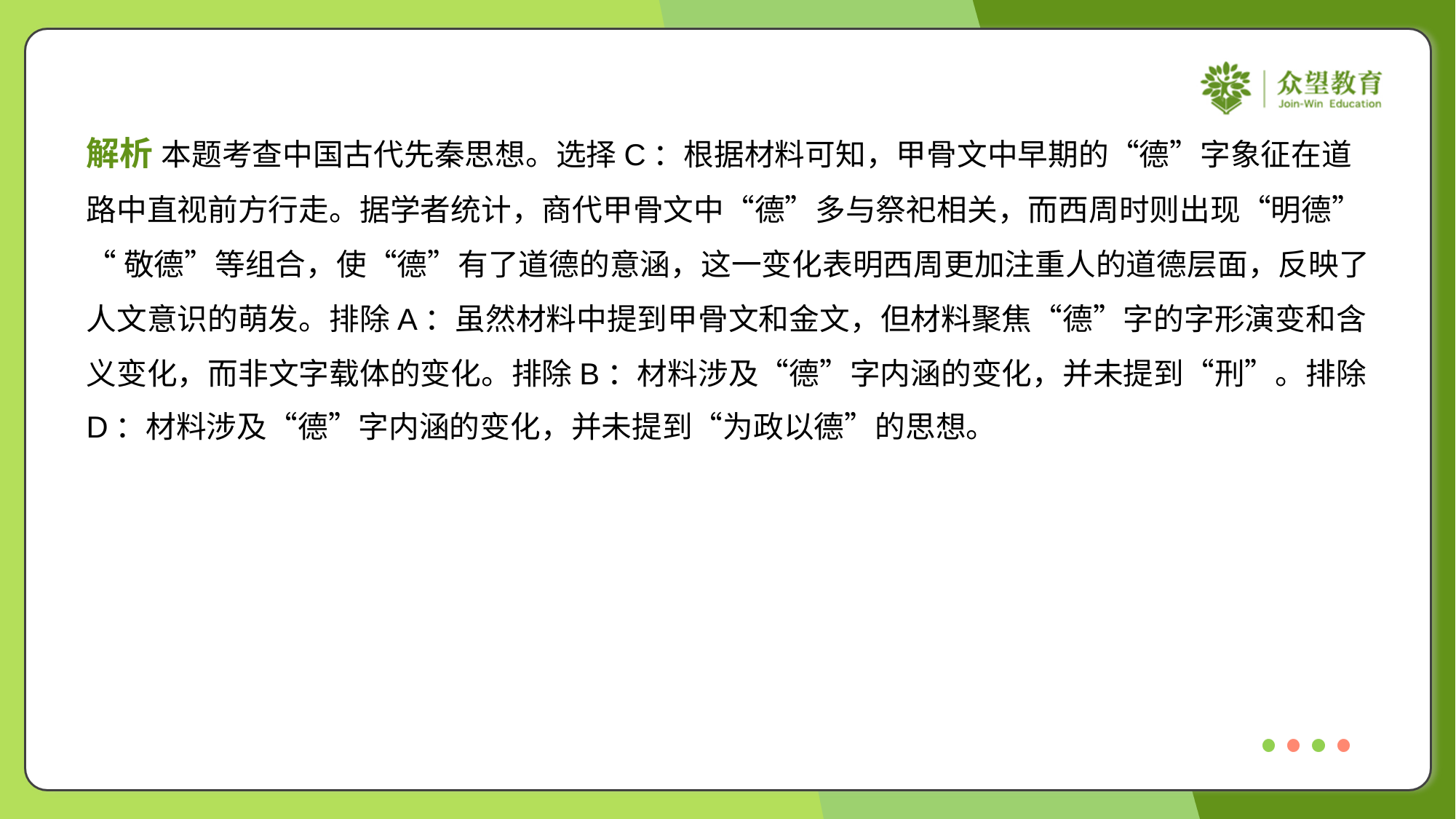

解析 本题考查中国古代先秦思想。选择C：根据材料可知，甲骨文中早期的“德”字象征在道
路中直视前方行走。据学者统计，商代甲骨文中“德”多与祭祀相关，而西周时则出现“明德”
“敬德”等组合，使“德”有了道德的意涵，这一变化表明西周更加注重人的道德层面，反映了
人文意识的萌发。排除A：虽然材料中提到甲骨文和金文，但材料聚焦“德”字的字形演变和含
义变化，而非文字载体的变化。排除B：材料涉及“德”字内涵的变化，并未提到“刑”。排除
D：材料涉及“德”字内涵的变化，并未提到“为政以德”的思想。